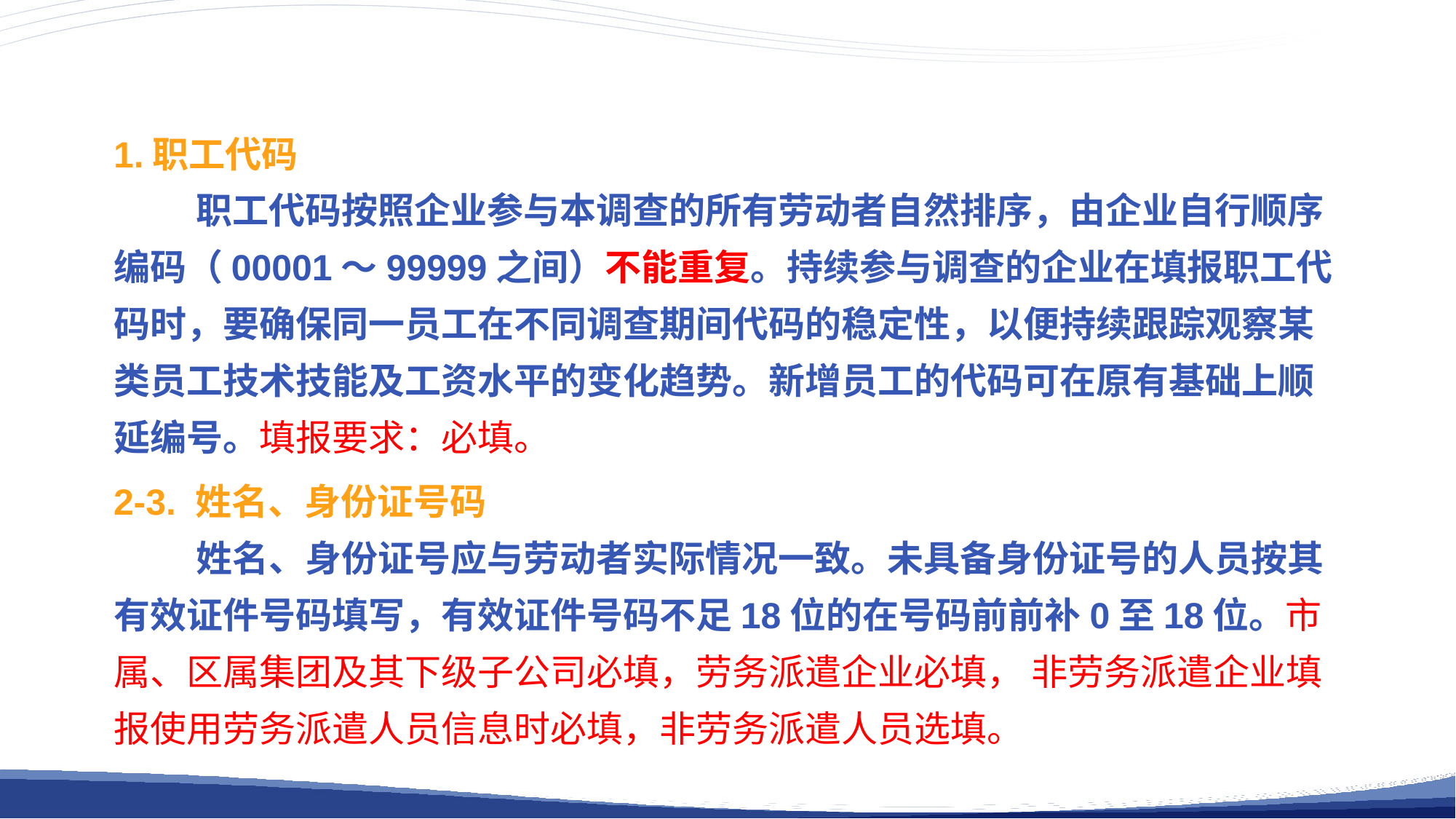

1.职工代码
         职工代码按照企业参与本调查的所有劳动者自然排序，由企业自行顺序编码（00001～99999之间）不能重复。持续参与调查的企业在填报职工代码时，要确保同一员工在不同调查期间代码的稳定性，以便持续跟踪观察某类员工技术技能及工资水平的变化趋势。新增员工的代码可在原有基础上顺延编号。填报要求：必填。
2-3. 姓名、身份证号码
         姓名、身份证号应与劳动者实际情况一致。未具备身份证号的人员按其有效证件号码填写，有效证件号码不足18位的在号码前前补0至18位。市属、区属集团及其下级子公司必填，劳务派遣企业必填， 非劳务派遣企业填报使用劳务派遣人员信息时必填，非劳务派遣人员选填。